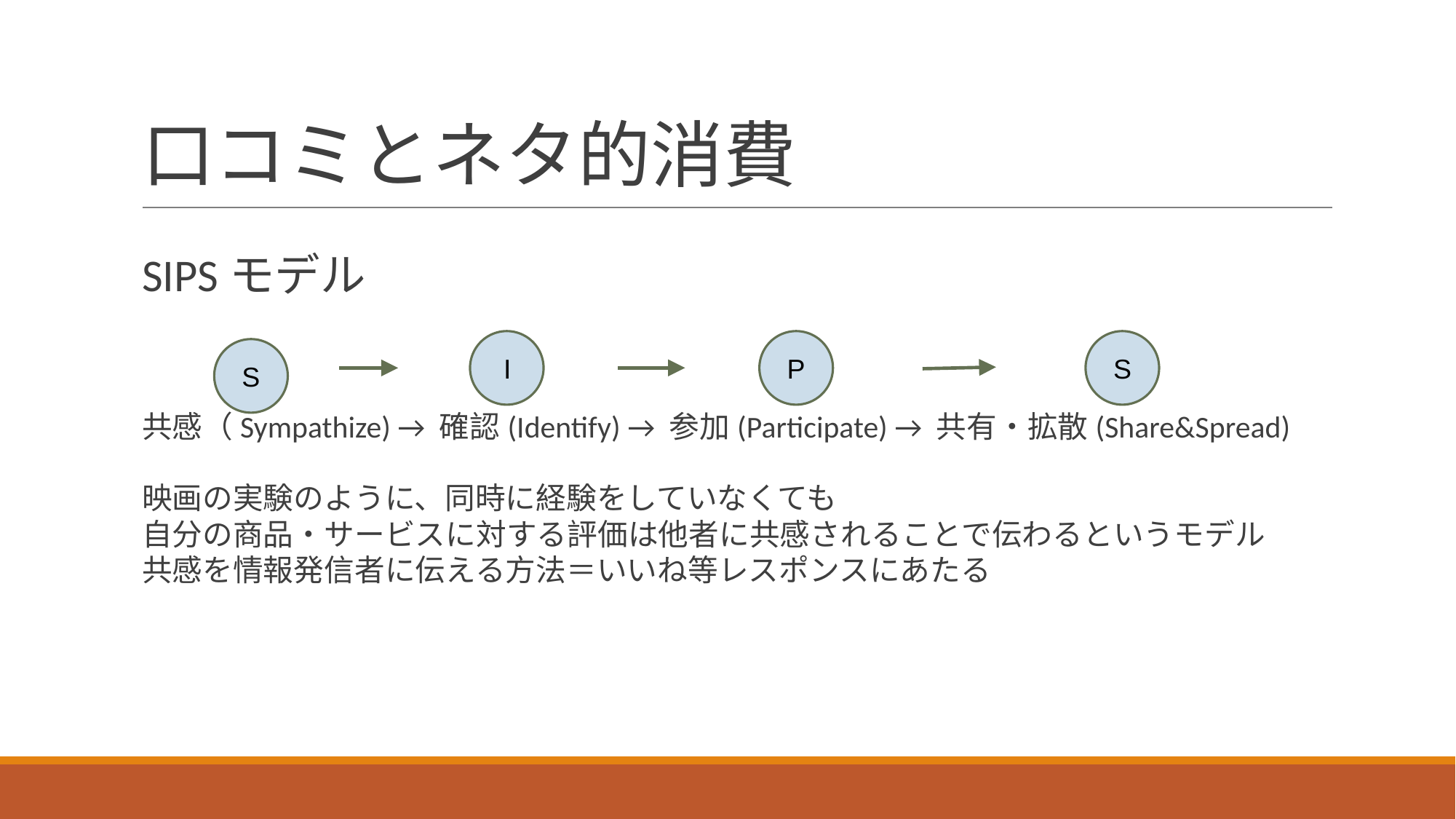

# 口コミとネタ的消費
SIPSモデル

共感（Sympathize) → 確認(Identify) → 参加(Participate) → 共有・拡散(Share&Spread)

映画の実験のように、同時に経験をしていなくても
自分の商品・サービスに対する評価は他者に共感されることで伝わるというモデル
共感を情報発信者に伝える方法＝いいね等レスポンスにあたる
  I
 P
 S
 S